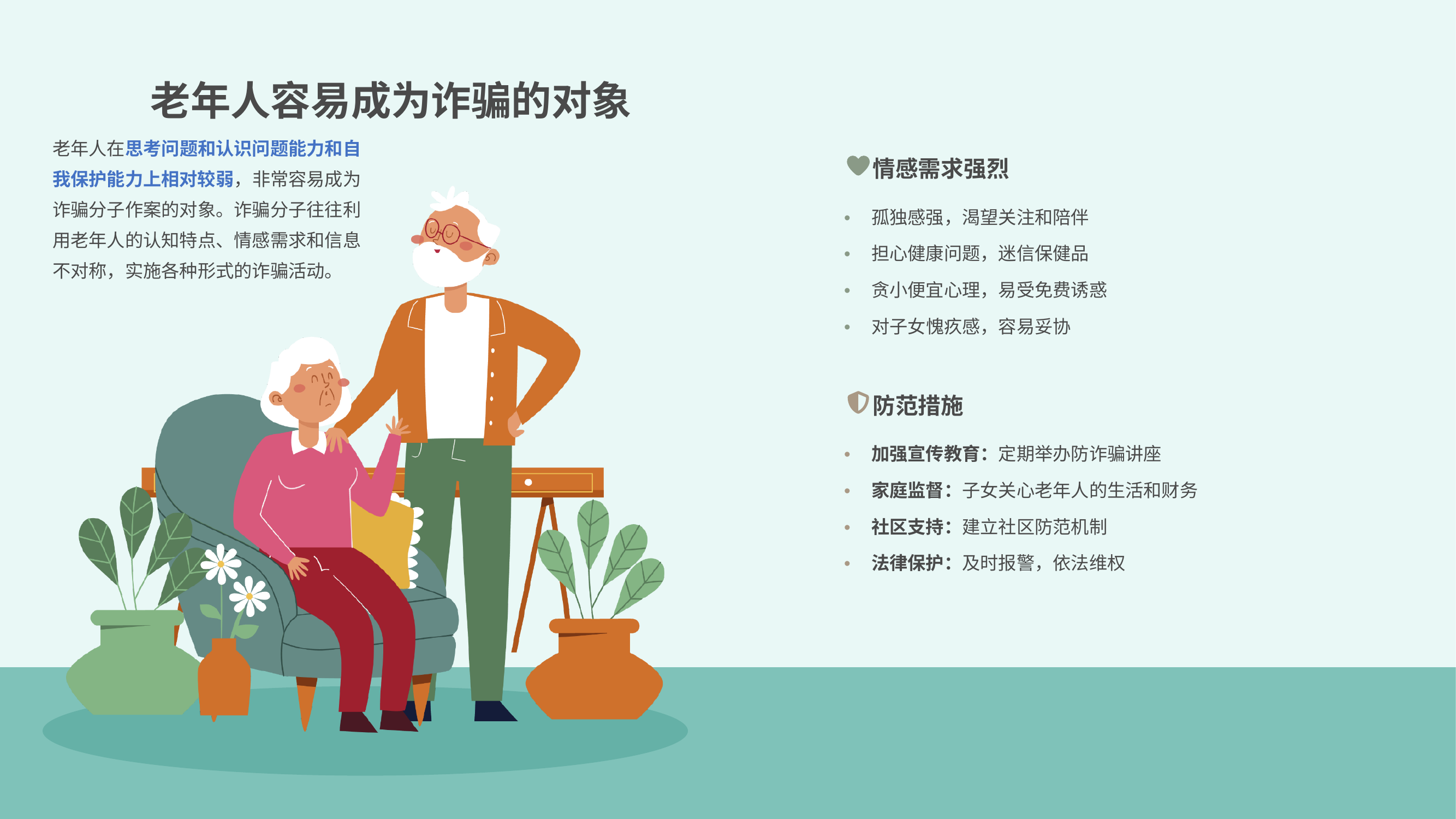

老年人容易成为诈骗的对象
老年人在思考问题和认识问题能力和自我保护能力上相对较弱，非常容易成为诈骗分子作案的对象。诈骗分子往往利用老年人的认知特点、情感需求和信息不对称，实施各种形式的诈骗活动。
情感需求强烈

•
孤独感强，渴望关注和陪伴
•
担心健康问题，迷信保健品
•
贪小便宜心理，易受免费诱惑
•
对子女愧疚感，容易妥协
防范措施

•
加强宣传教育：定期举办防诈骗讲座
•
家庭监督：子女关心老年人的生活和财务
•
社区支持：建立社区防范机制
•
法律保护：及时报警，依法维权